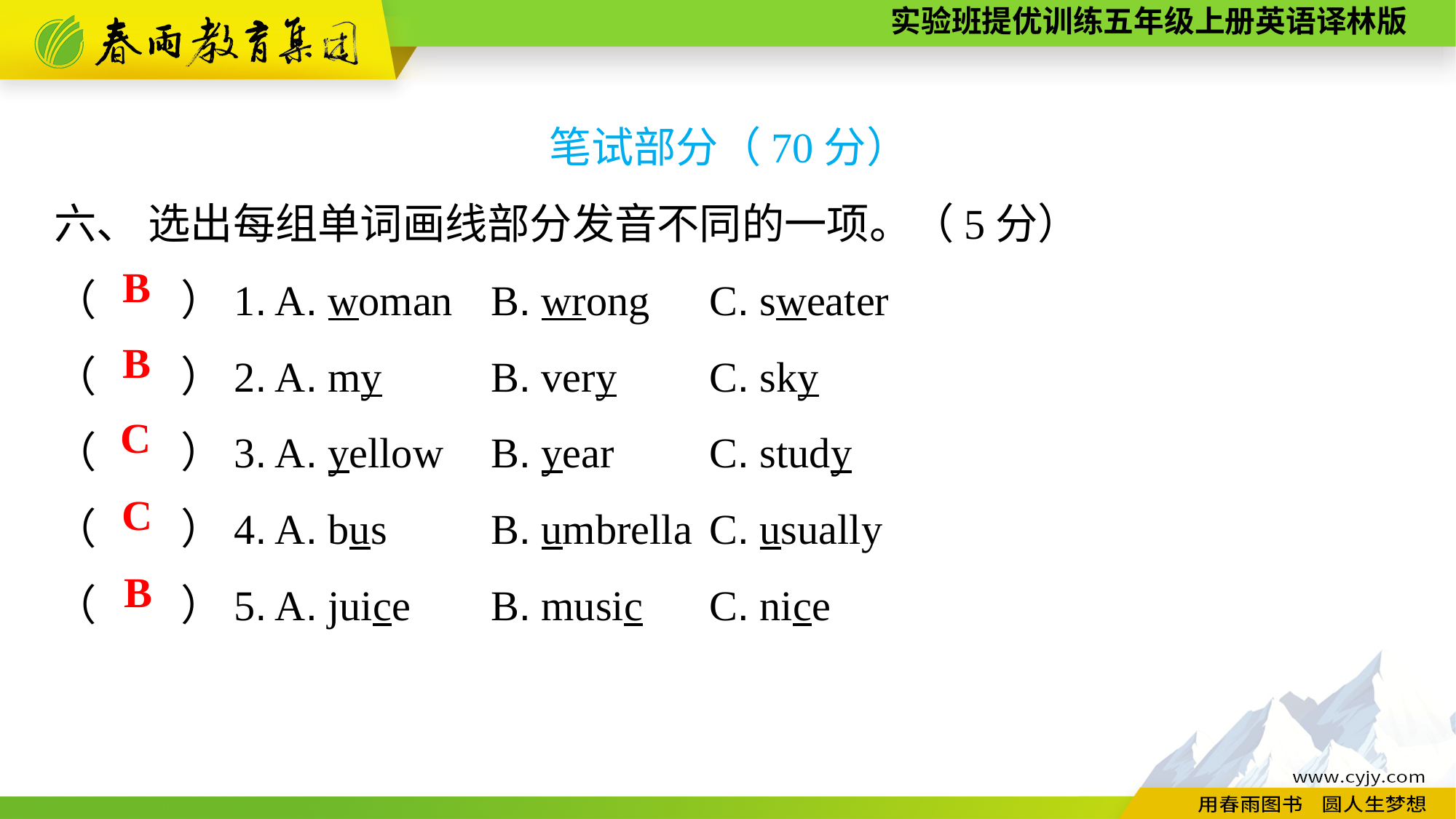

笔试部分（70分）
六、 选出每组单词画线部分发音不同的一项。（5分）
（　　）1. A. woman	B. wrong	C. sweater
（　　）2. A. my	B. very	C. sky
（　　）3. A. yellow	B. year	C. study
（　　）4. A. bus	B. umbrella	C. usually
（　　）5. A. juice	B. music	C. nice
B
B
C
C
B